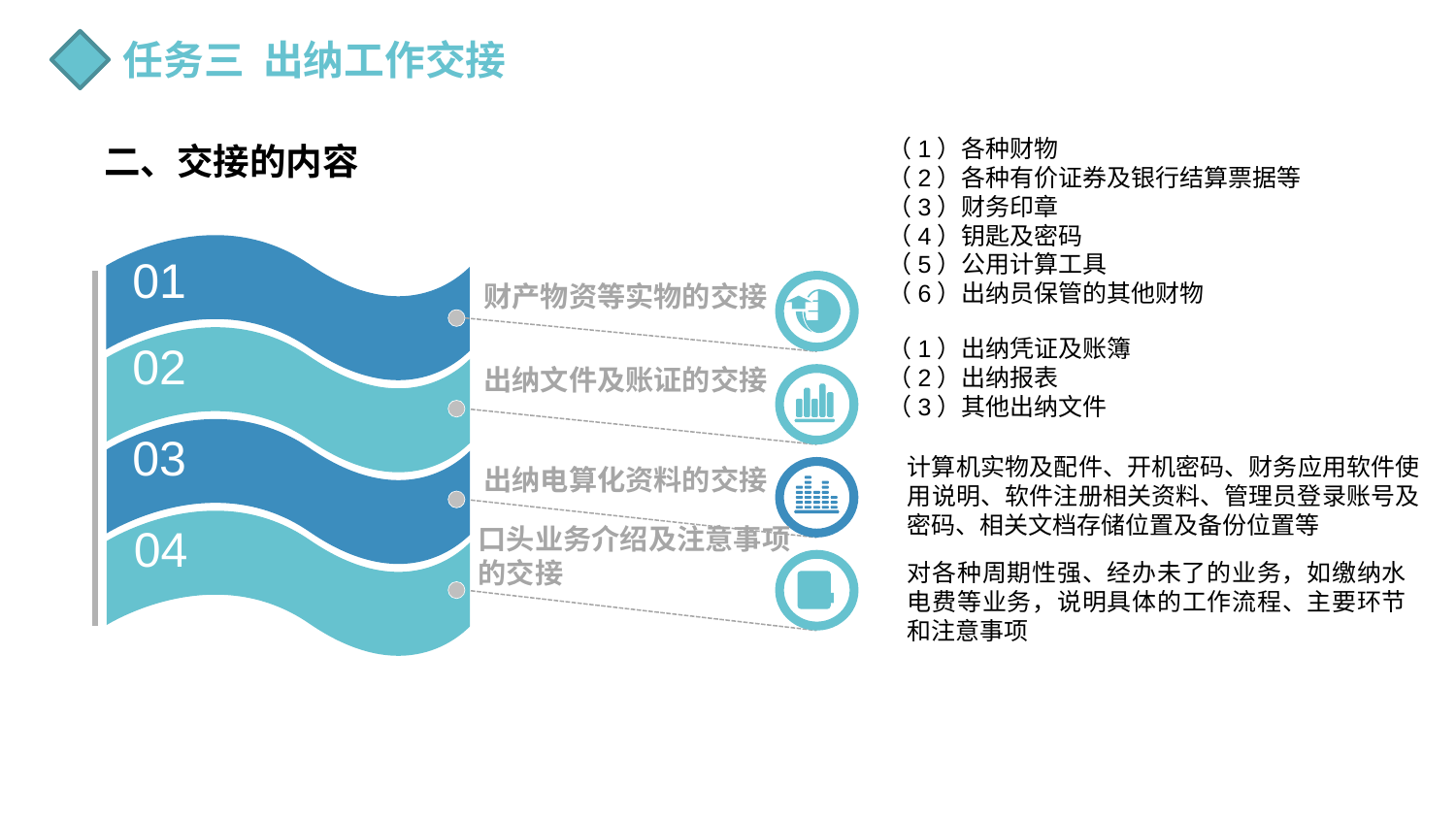

任务三  出纳工作交接

（1）各种财物
（2）各种有价证券及银行结算票据等
（3）财务印章
（4）钥匙及密码
（5）公用计算工具
（6）出纳员保管的其他财物
二、交接的内容

01

02

03

04

财产物资等实物的交接

（1）出纳凭证及账簿
（2）出纳报表
（3）其他出纳文件
出纳文件及账证的交接

计算机实物及配件、开机密码、财务应用软件使用说明、软件注册相关资料、管理员登录账号及密码、相关文档存储位置及备份位置等
出纳电算化资料的交接

口头业务介绍及注意事项
的交接
对各种周期性强、经办未了的业务，如缴纳水电费等业务，说明具体的工作流程、主要环节和注意事项
19